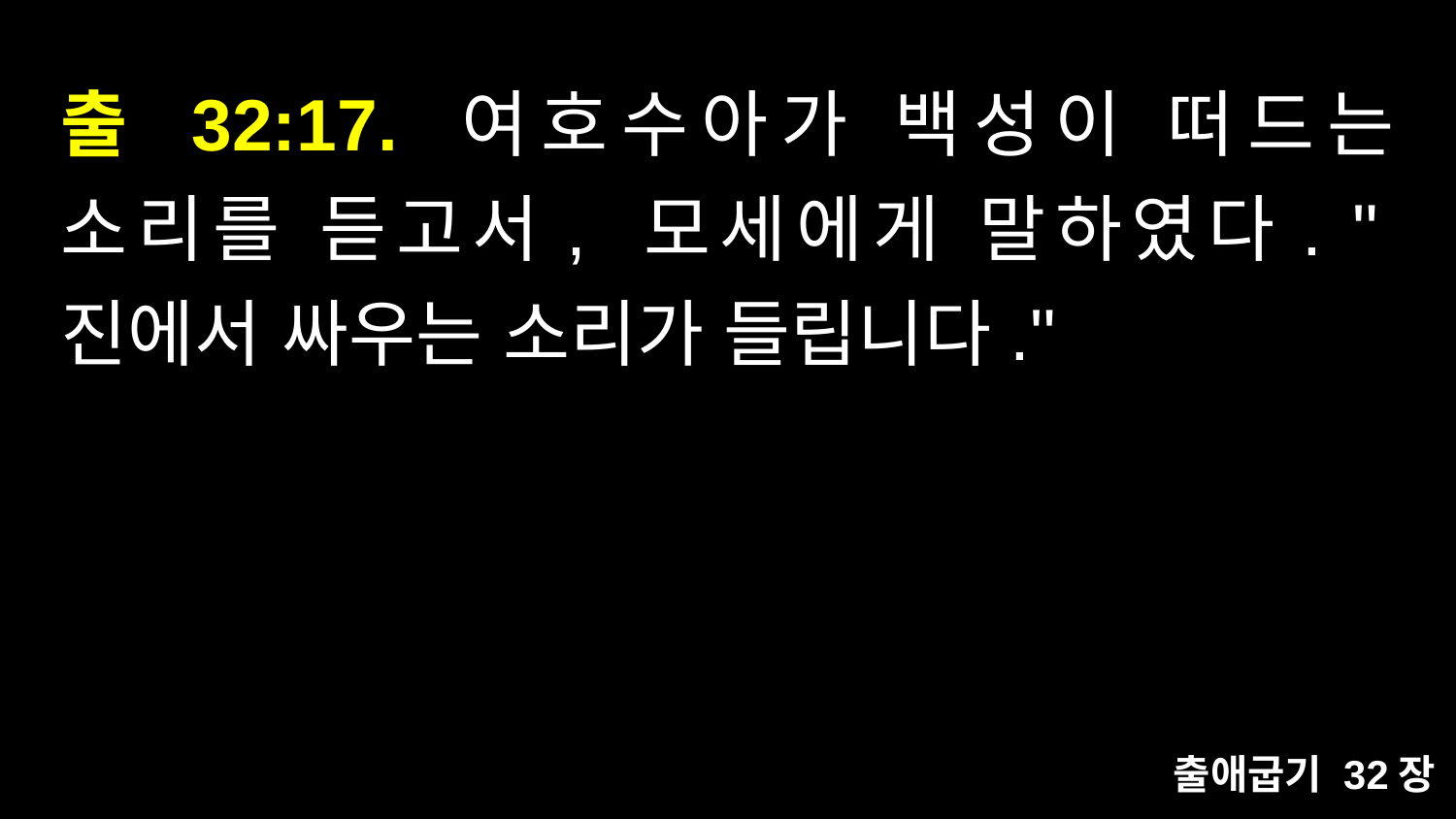

# 출 32:17. 여호수아가 백성이 떠드는 소리를 듣고서, 모세에게 말하였다. "진에서 싸우는 소리가 들립니다."
출애굽기 32장